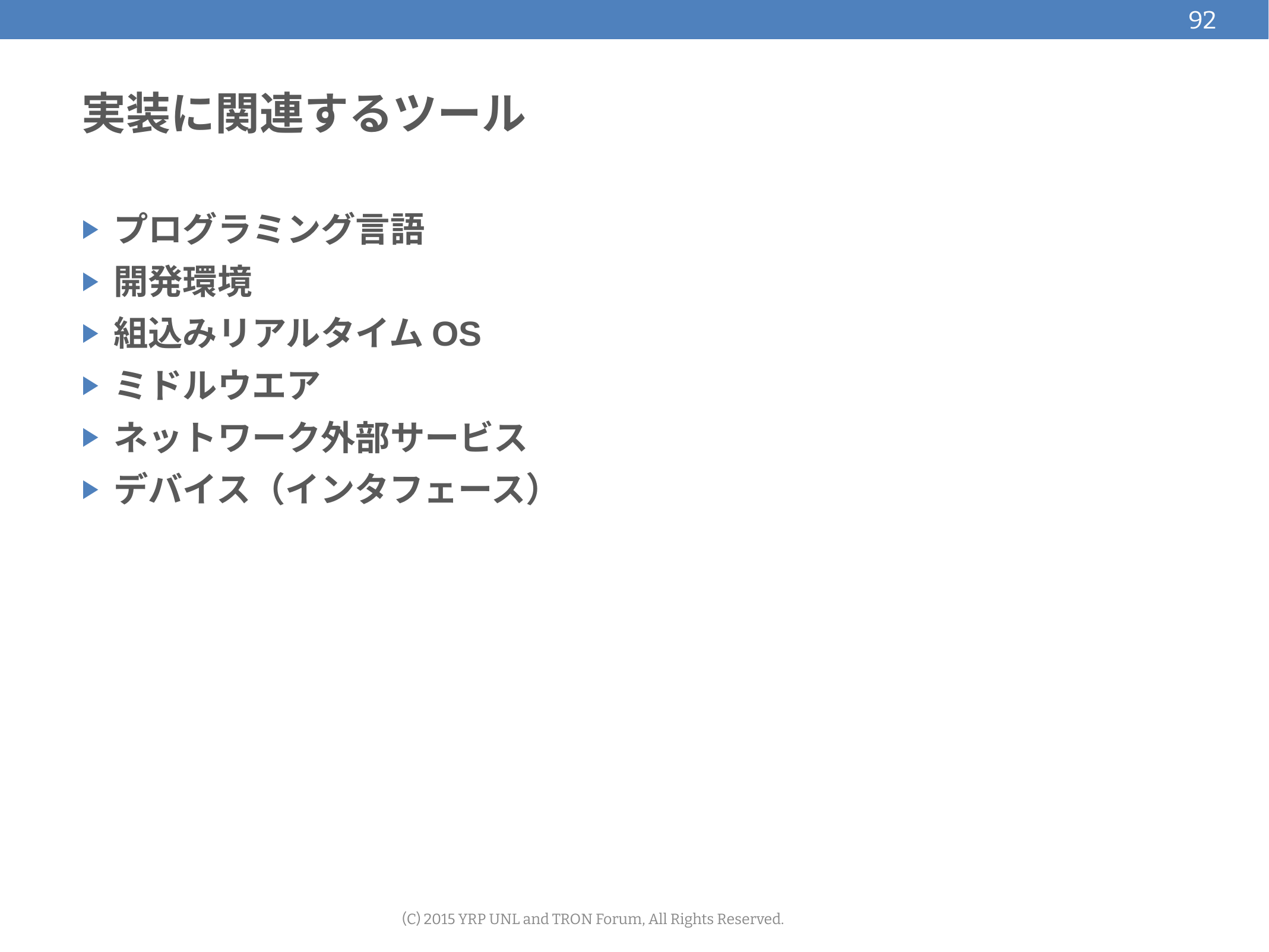

92
# 実装に関連するツール
プログラミング言語
開発環境
組込みリアルタイムOS
ミドルウエア
ネットワーク外部サービス
デバイス（インタフェース）
(C) 2015 YRP UNL and TRON Forum, All Rights Reserved.